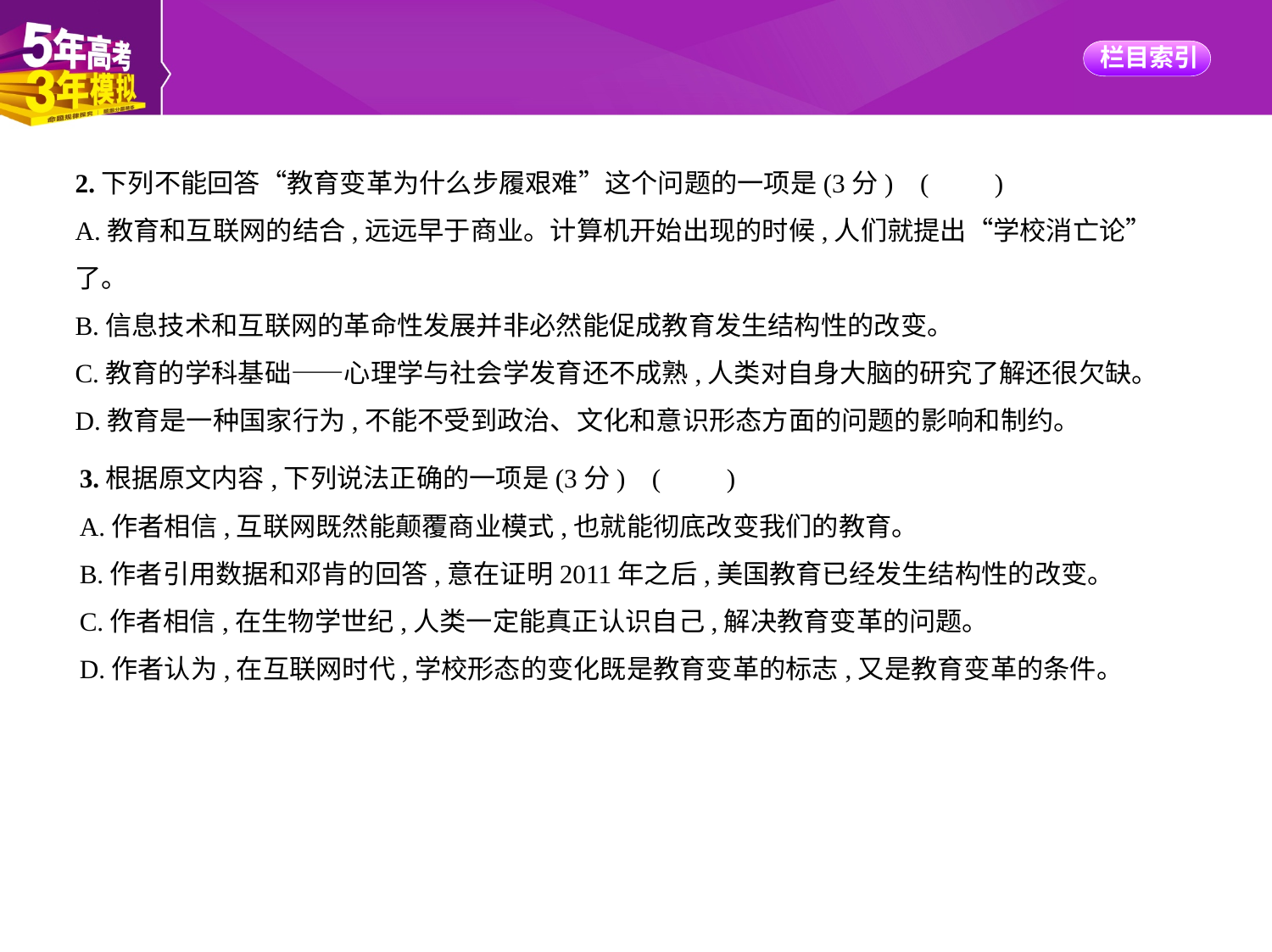

2.下列不能回答“教育变革为什么步履艰难”这个问题的一项是(3分) (　　)
A.教育和互联网的结合,远远早于商业。计算机开始出现的时候,人们就提出“学校消亡论”
了。
B.信息技术和互联网的革命性发展并非必然能促成教育发生结构性的改变。
C.教育的学科基础——心理学与社会学发育还不成熟,人类对自身大脑的研究了解还很欠缺。
D.教育是一种国家行为,不能不受到政治、文化和意识形态方面的问题的影响和制约。
3.根据原文内容,下列说法正确的一项是(3分) (　　)
A.作者相信,互联网既然能颠覆商业模式,也就能彻底改变我们的教育。
B.作者引用数据和邓肯的回答,意在证明2011年之后,美国教育已经发生结构性的改变。
C.作者相信,在生物学世纪,人类一定能真正认识自己,解决教育变革的问题。
D.作者认为,在互联网时代,学校形态的变化既是教育变革的标志,又是教育变革的条件。